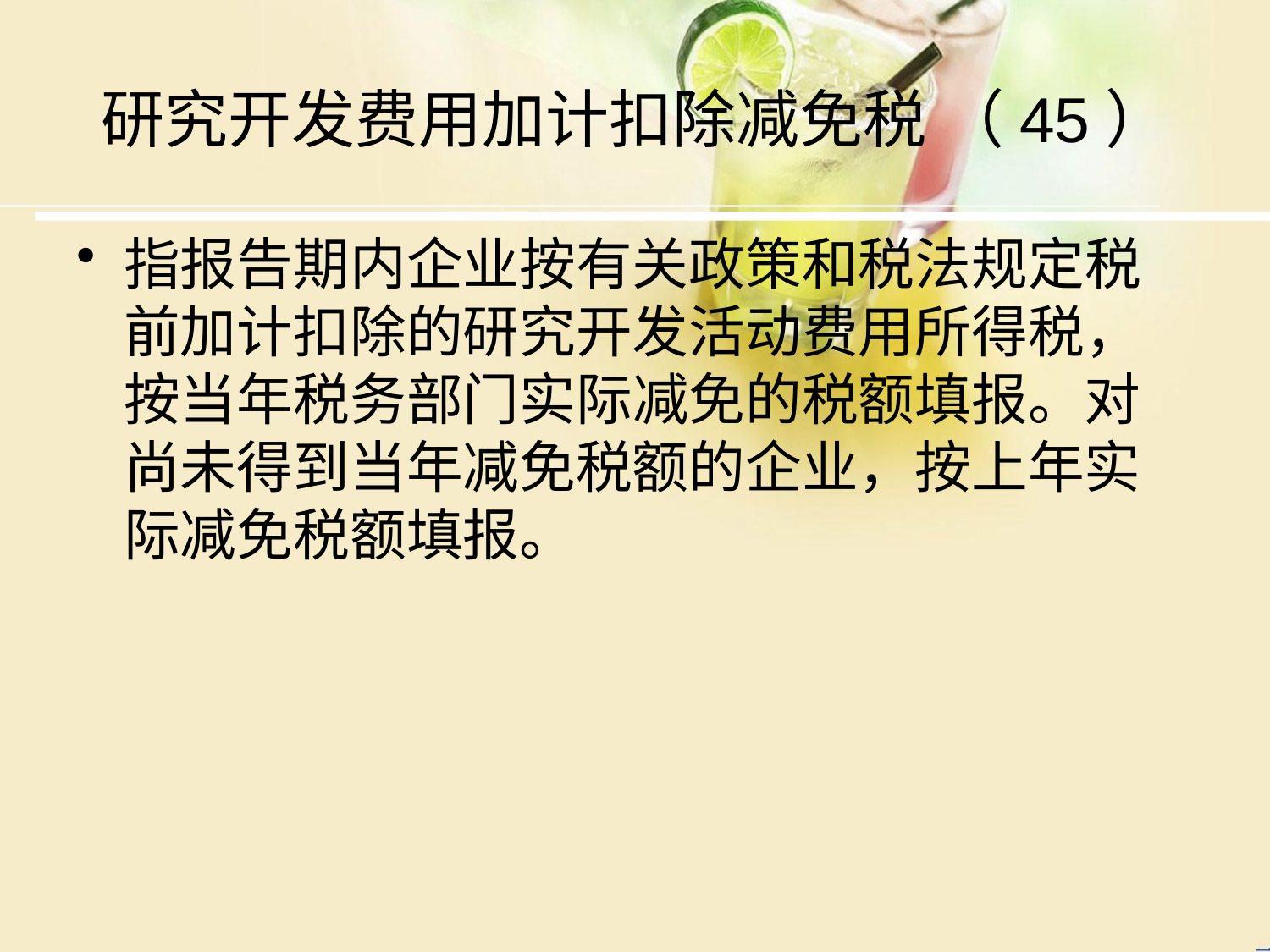

# 研究开发费用加计扣除减免税 （45）
指报告期内企业按有关政策和税法规定税前加计扣除的研究开发活动费用所得税，按当年税务部门实际减免的税额填报。对尚未得到当年减免税额的企业，按上年实际减免税额填报。